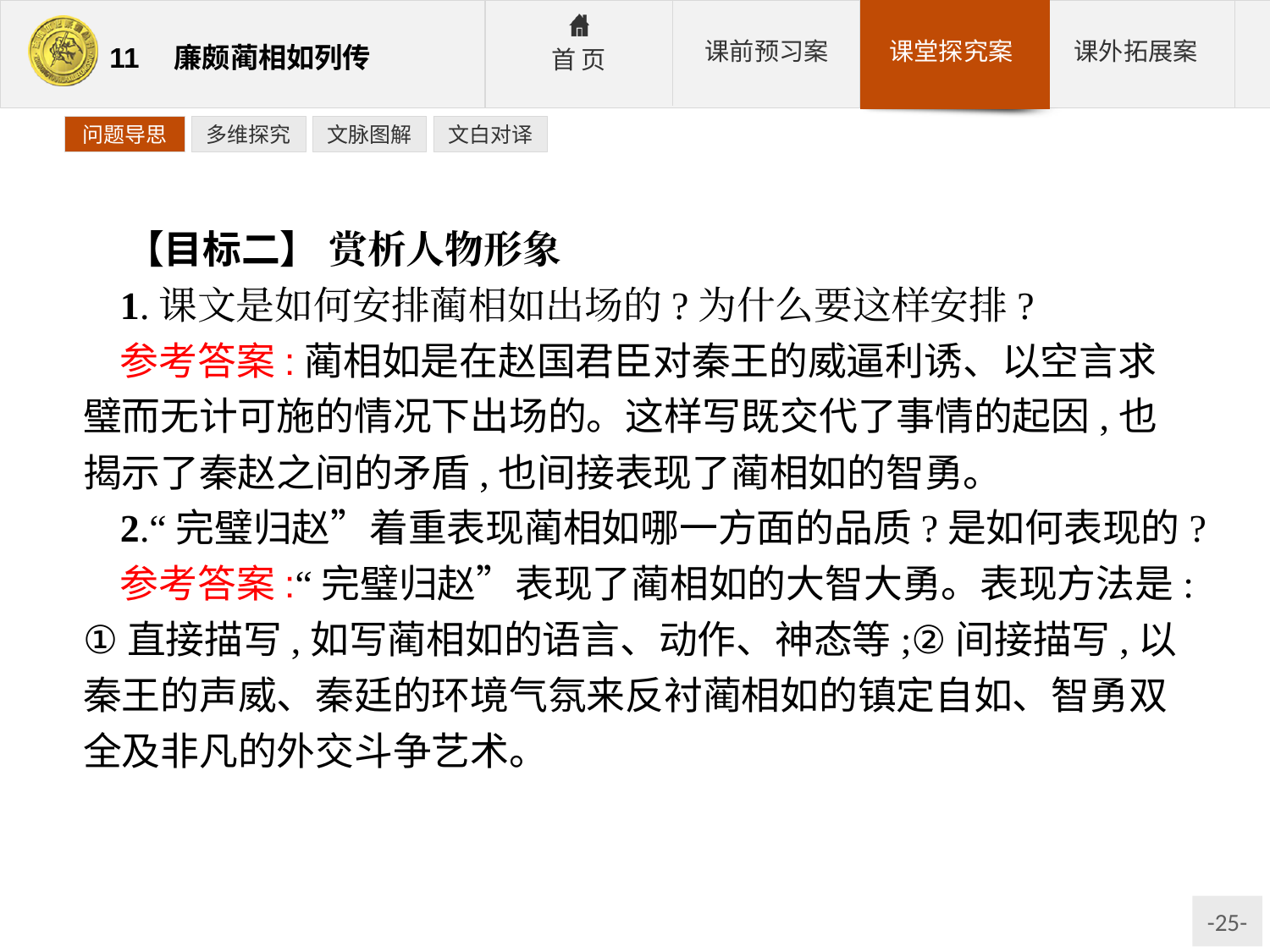

问题导思
多维探究
文脉图解
文白对译
【目标二】 赏析人物形象
1.课文是如何安排蔺相如出场的?为什么要这样安排?
参考答案:蔺相如是在赵国君臣对秦王的威逼利诱、以空言求璧而无计可施的情况下出场的。这样写既交代了事情的起因,也揭示了秦赵之间的矛盾,也间接表现了蔺相如的智勇。
2.“完璧归赵”着重表现蔺相如哪一方面的品质?是如何表现的?
参考答案:“完璧归赵”表现了蔺相如的大智大勇。表现方法是:①直接描写,如写蔺相如的语言、动作、神态等;②间接描写,以秦王的声威、秦廷的环境气氛来反衬蔺相如的镇定自如、智勇双全及非凡的外交斗争艺术。